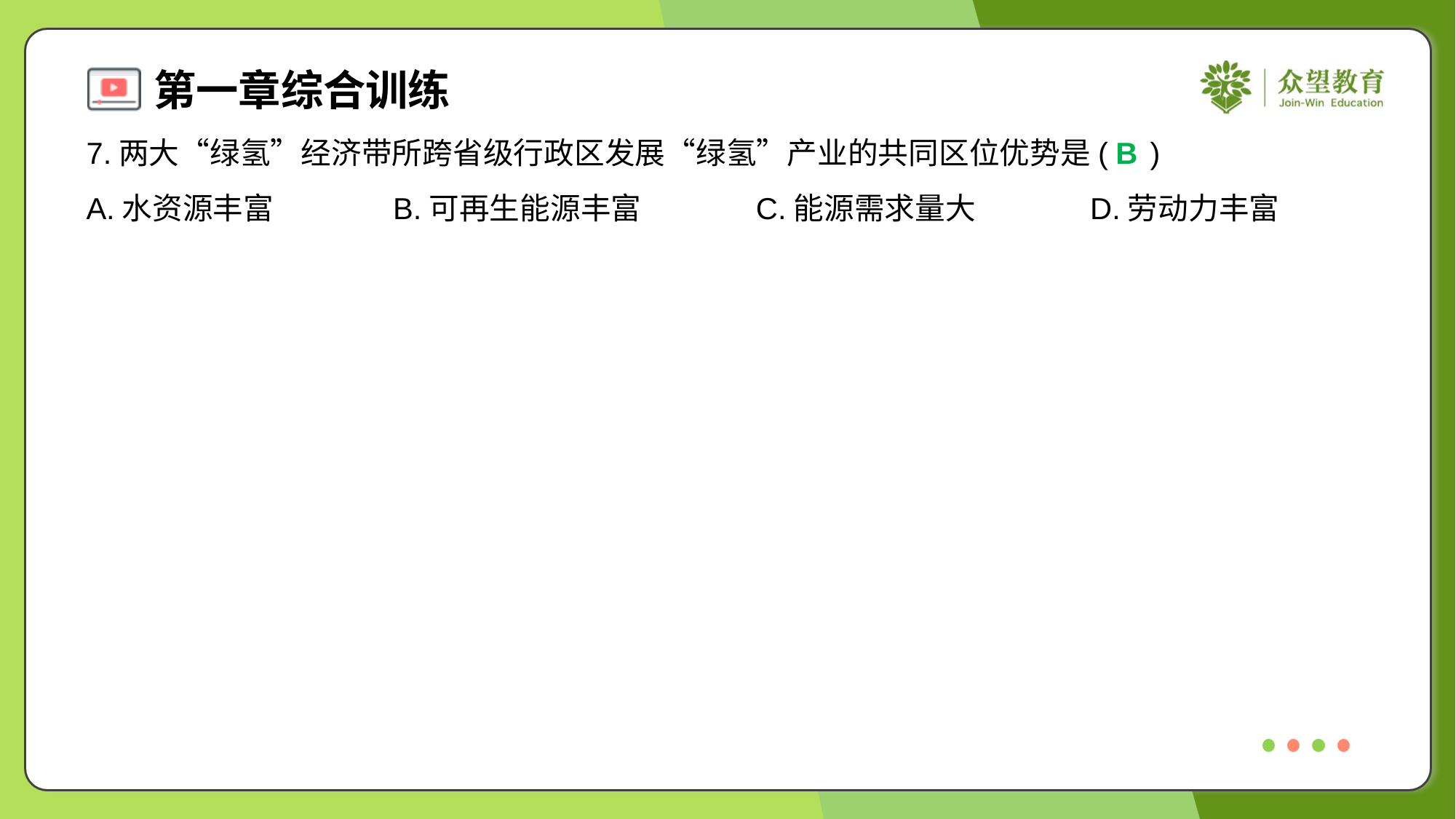

7.两大“绿氢”经济带所跨省级行政区发展“绿氢”产业的共同区位优势是(     )
B
A.水资源丰富	B.可再生能源丰富	C.能源需求量大	D.劳动力丰富